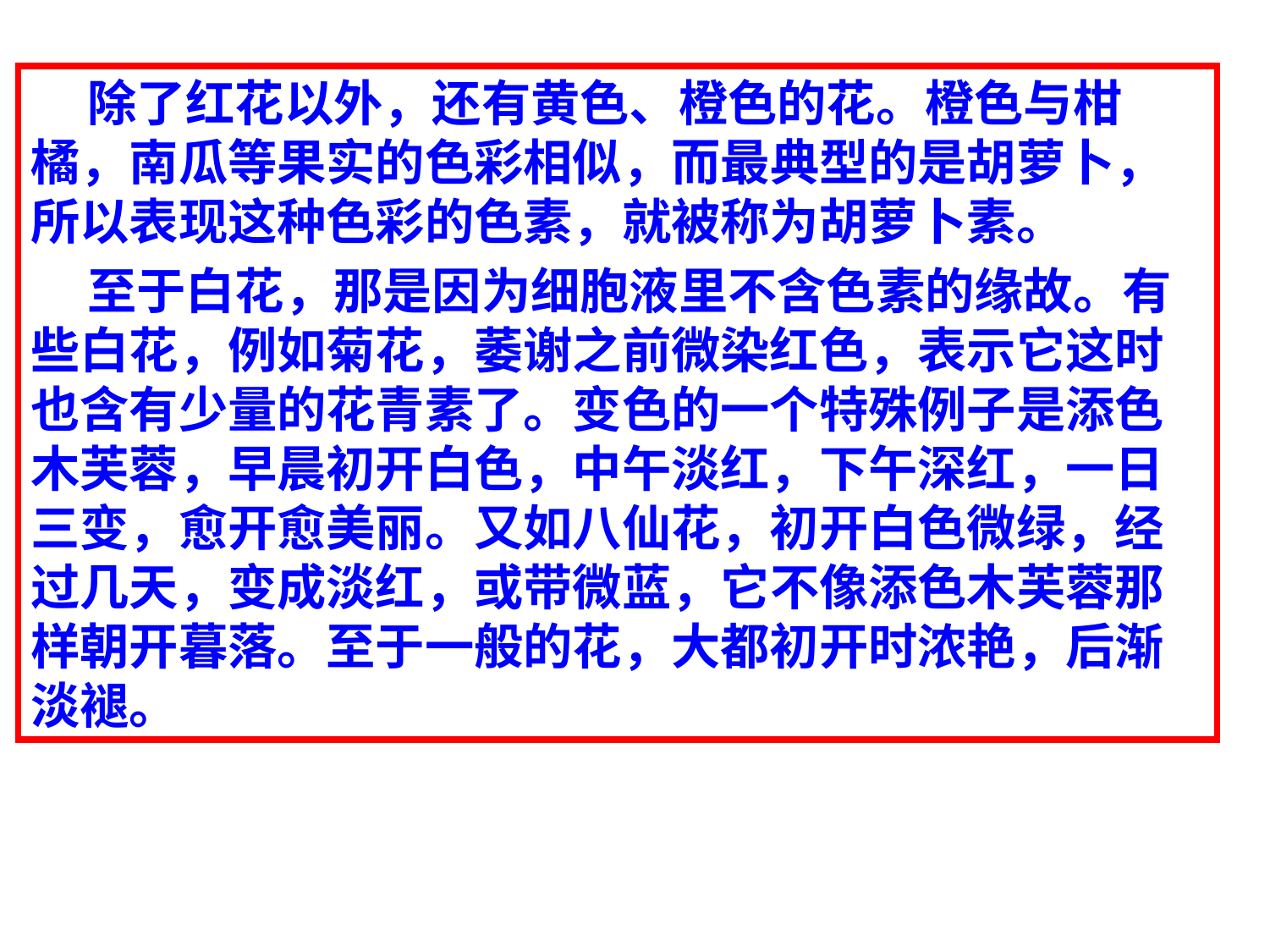

除了红花以外，还有黄色、橙色的花。橙色与柑橘，南瓜等果实的色彩相似，而最典型的是胡萝卜，所以表现这种色彩的色素，就被称为胡萝卜素。
    至于白花，那是因为细胞液里不含色素的缘故。有些白花，例如菊花，萎谢之前微染红色，表示它这时也含有少量的花青素了。变色的一个特殊例子是添色木芙蓉，早晨初开白色，中午淡红，下午深红，一日三变，愈开愈美丽。又如八仙花，初开白色微绿，经过几天，变成淡红，或带微蓝，它不像添色木芙蓉那样朝开暮落。至于一般的花，大都初开时浓艳，后渐淡褪。